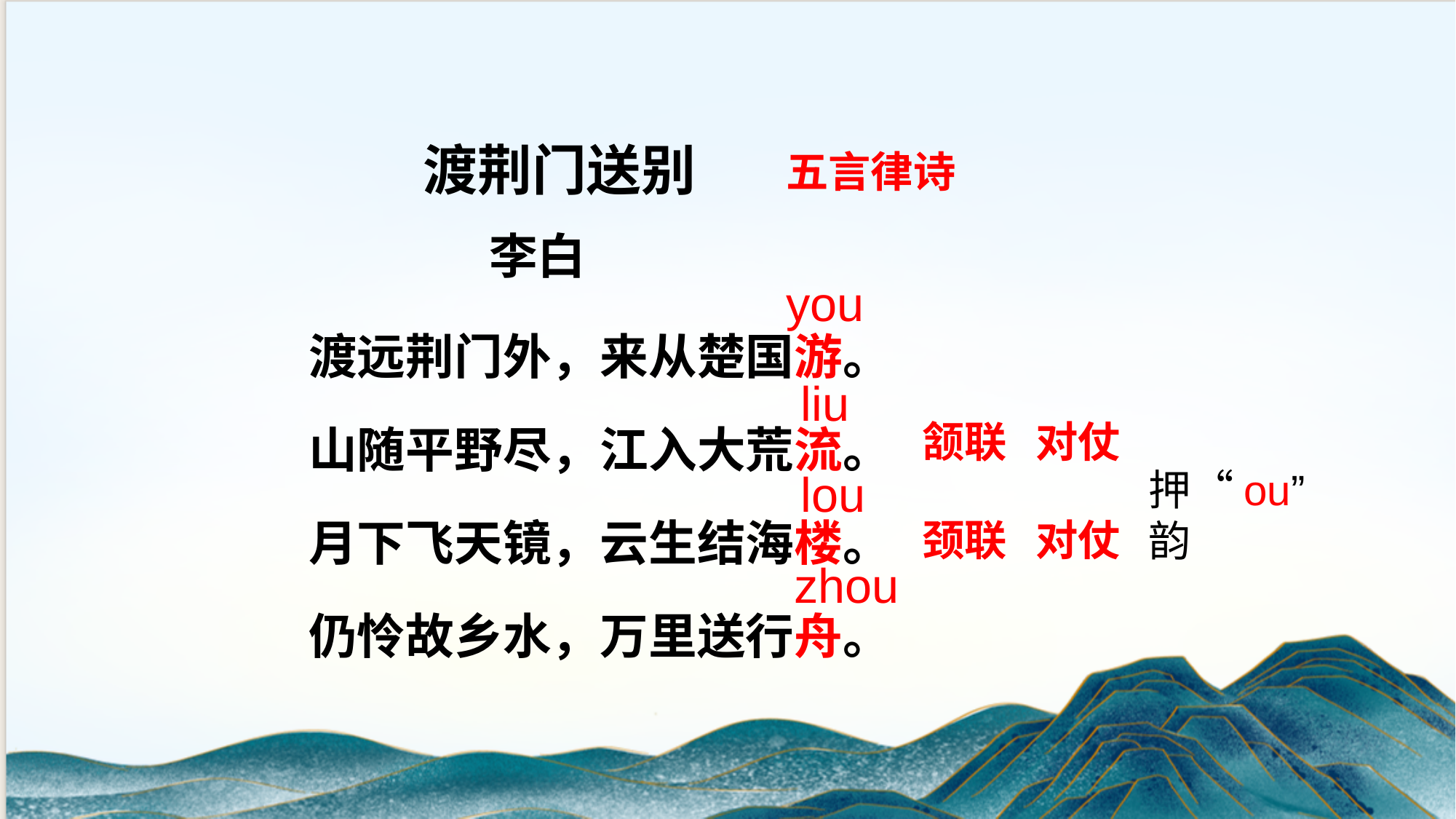

渡荆门送别
    李白
五言律诗
you
渡远荆门外，来从楚国游。
山随平野尽，江入大荒流。
月下飞天镜，云生结海楼。
仍怜故乡水，万里送行舟。
liu
颔联   对仗
lou
押“ou”韵
颈联   对仗
zhou